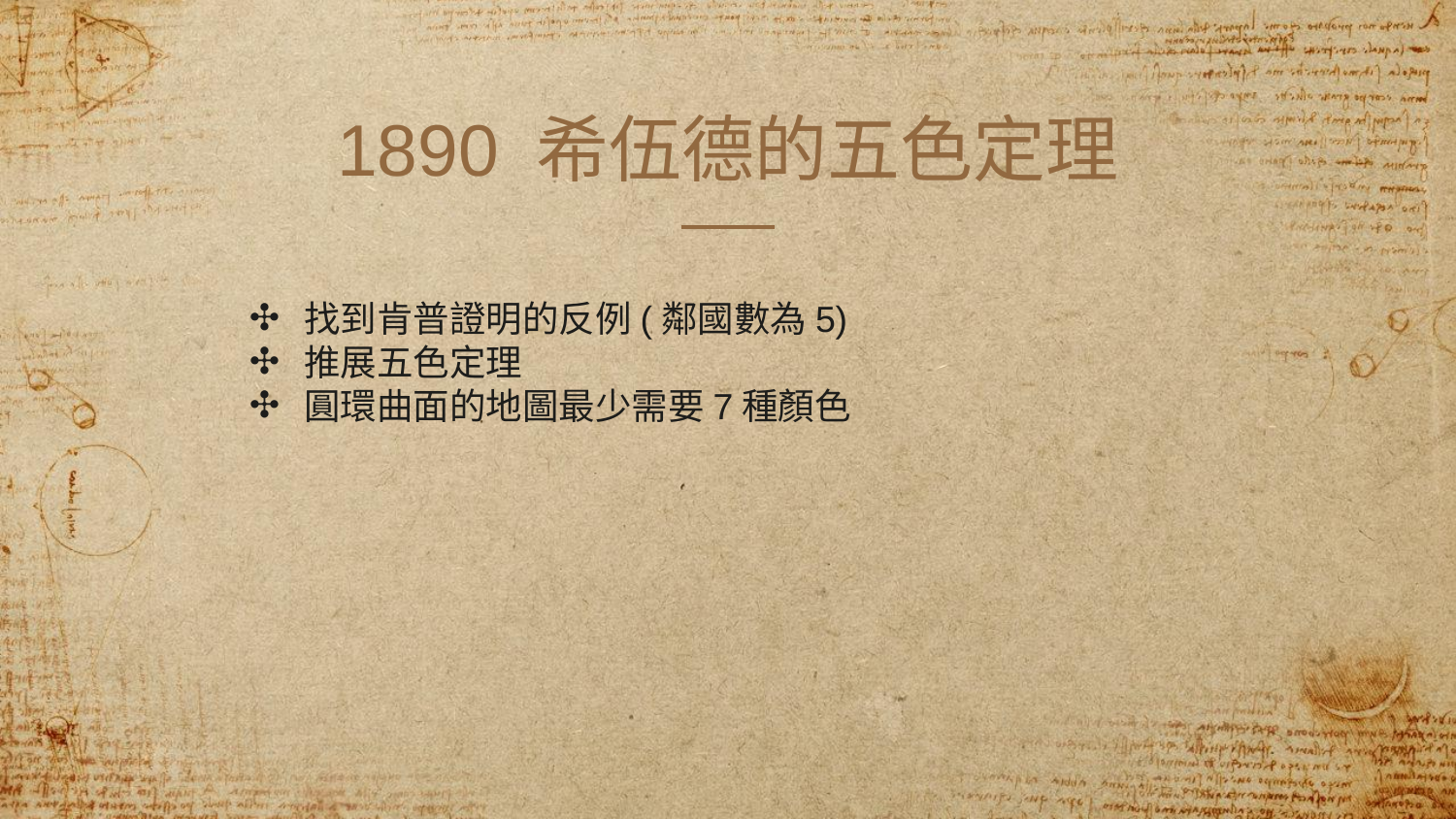

# 1890 希伍德的五色定理
找到肯普證明的反例(鄰國數為5)
推展五色定理
圓環曲面的地圖最少需要7種顏色